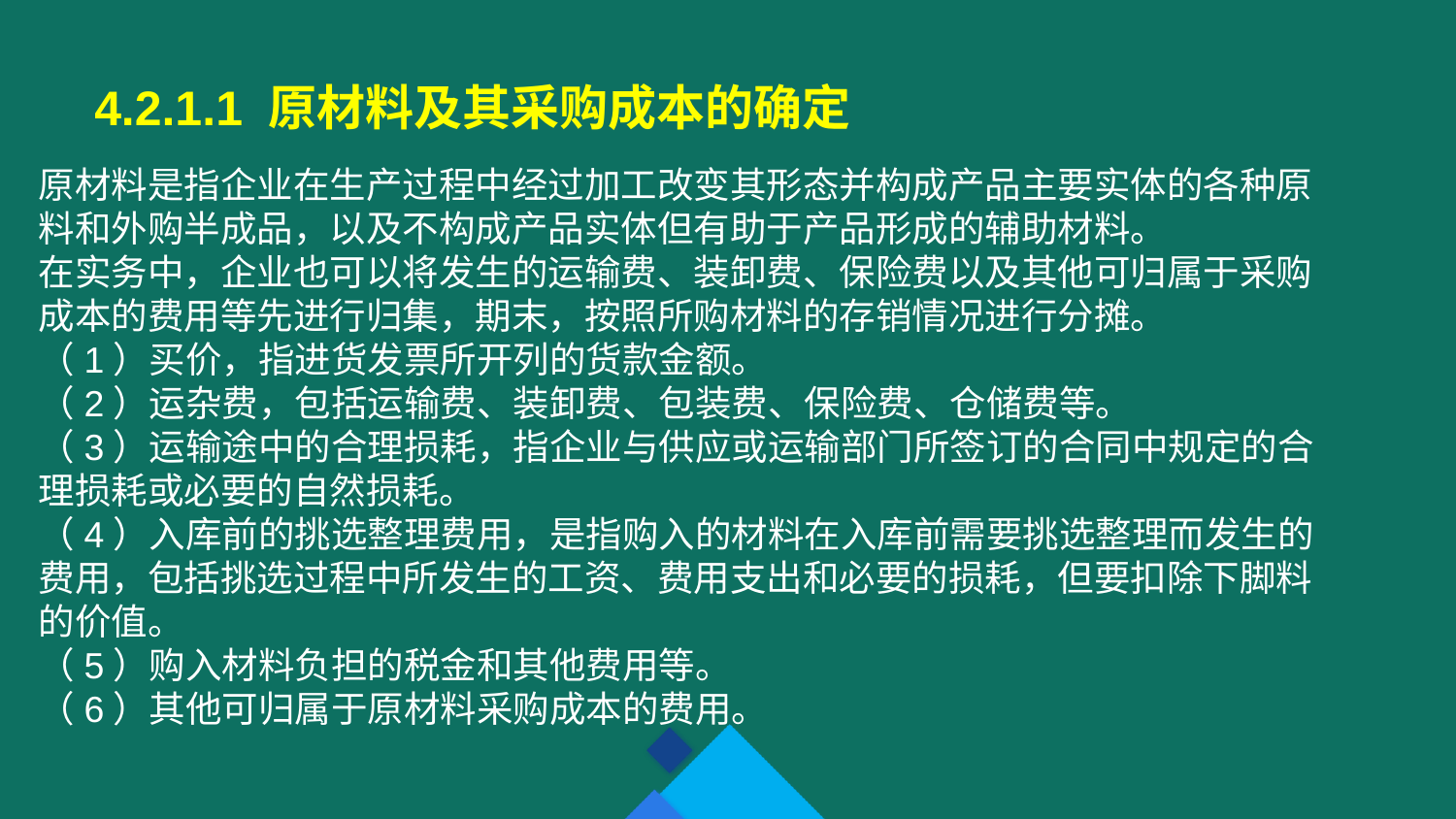

4.2.1.1 原材料及其采购成本的确定
原材料是指企业在生产过程中经过加工改变其形态并构成产品主要实体的各种原料和外购半成品，以及不构成产品实体但有助于产品形成的辅助材料。
在实务中，企业也可以将发生的运输费、装卸费、保险费以及其他可归属于采购成本的费用等先进行归集，期末，按照所购材料的存销情况进行分摊。
（1）买价，指进货发票所开列的货款金额。
（2）运杂费，包括运输费、装卸费、包装费、保险费、仓储费等。
（3）运输途中的合理损耗，指企业与供应或运输部门所签订的合同中规定的合理损耗或必要的自然损耗。
（4）入库前的挑选整理费用，是指购入的材料在入库前需要挑选整理而发生的费用，包括挑选过程中所发生的工资、费用支出和必要的损耗，但要扣除下脚料的价值。
（5）购入材料负担的税金和其他费用等。
（6）其他可归属于原材料采购成本的费用。